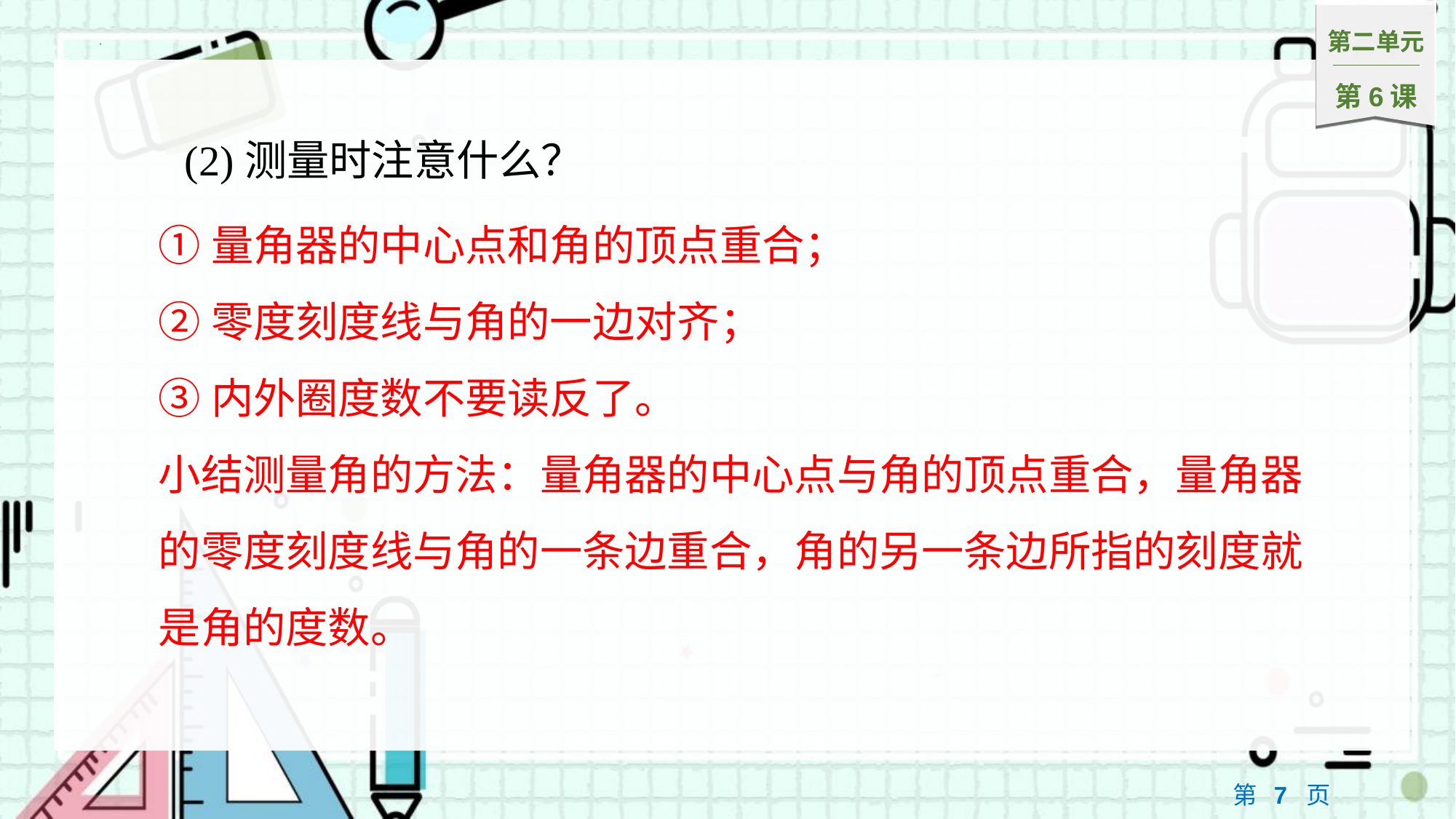

(2)测量时注意什么？
①量角器的中心点和角的顶点重合；
②零度刻度线与角的一边对齐；
③内外圈度数不要读反了。
小结测量角的方法：量角器的中心点与角的顶点重合，量角器的零度刻度线与角的一条边重合，角的另一条边所指的刻度就是角的度数。